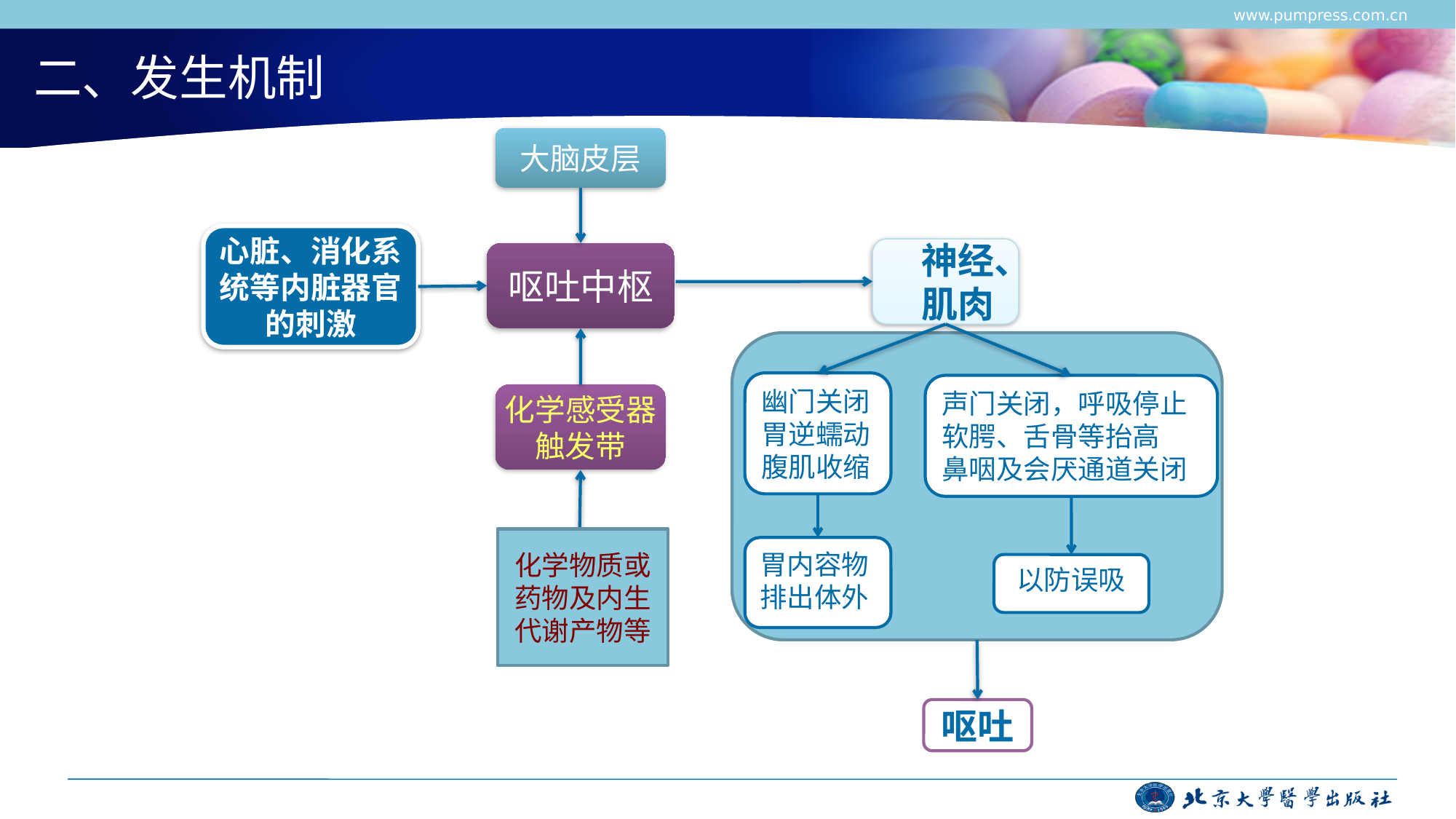

www.pumpress.com.cn
# 二、发生机制
大脑皮层
心脏、消化系统等内脏器官的刺激
  神经、
  肌肉
呕吐中枢

幽门关闭
胃逆蠕动
腹肌收缩
声门关闭，呼吸停止
软腭、舌骨等抬高
鼻咽及会厌通道关闭
化学感受器触发带

化学物质或药物及内生代谢产物等

胃内容物排出体外
以防误吸
呕吐